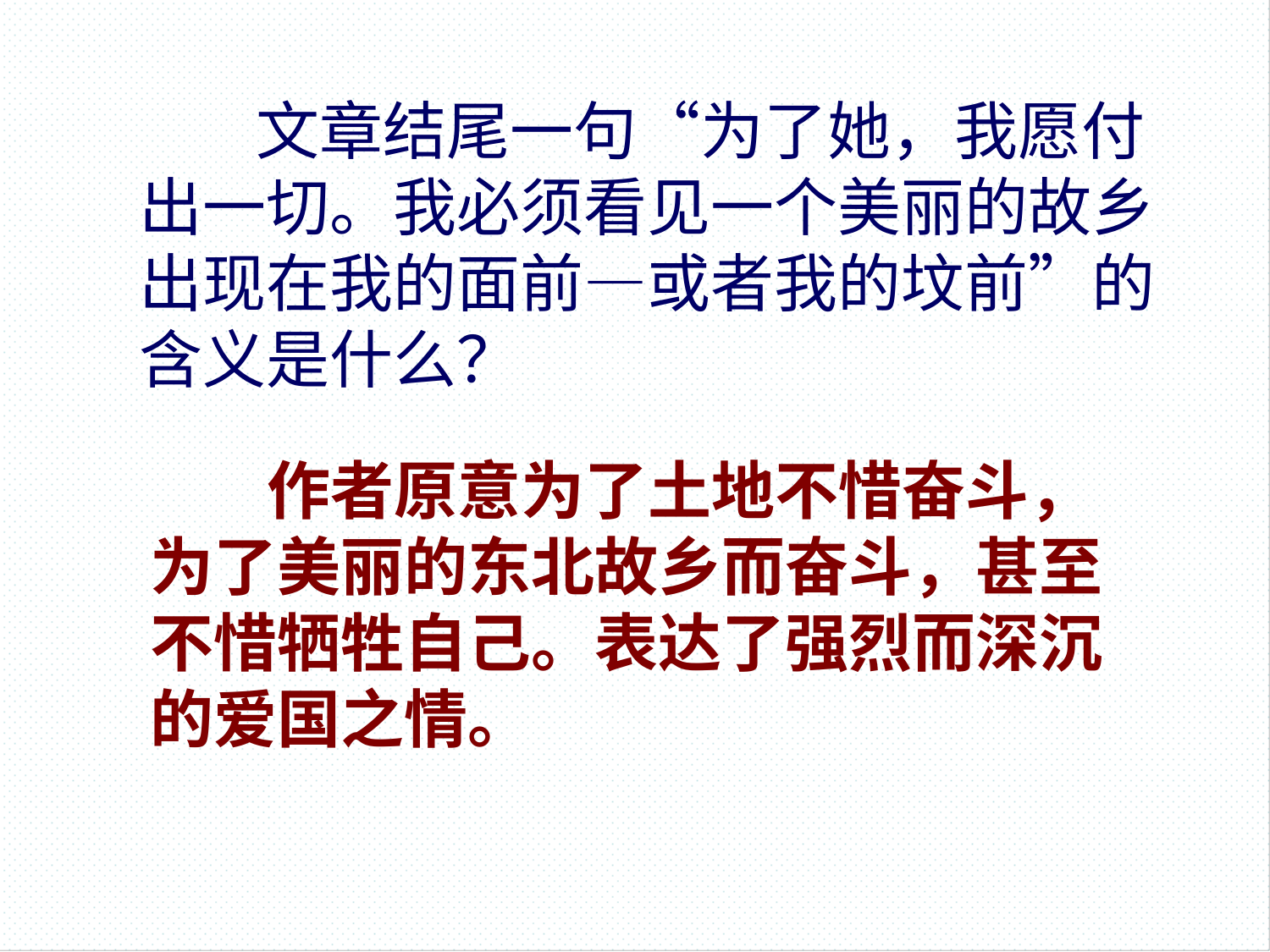

文章结尾一句“为了她，我愿付出一切。我必须看见一个美丽的故乡出现在我的面前—或者我的坟前”的含义是什么？
        作者原意为了土地不惜奋斗，为了美丽的东北故乡而奋斗，甚至不惜牺牲自己。表达了强烈而深沉的爱国之情。